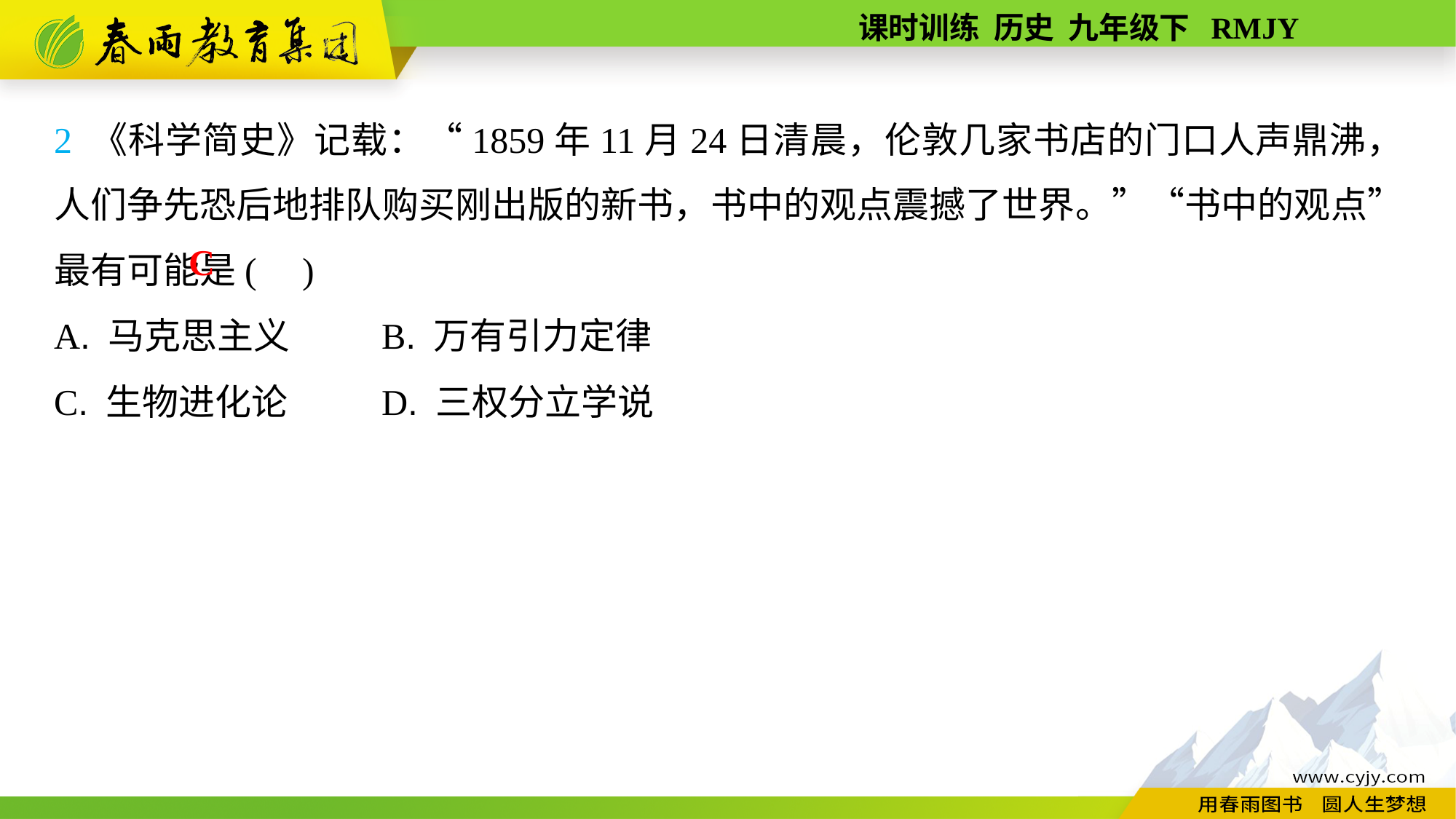

2 《科学简史》记载：“1859年11月24日清晨，伦敦几家书店的门口人声鼎沸，人们争先恐后地排队购买刚出版的新书，书中的观点震撼了世界。”“书中的观点”最有可能是(     )
A. 马克思主义	B. 万有引力定律
C. 生物进化论	D. 三权分立学说
C